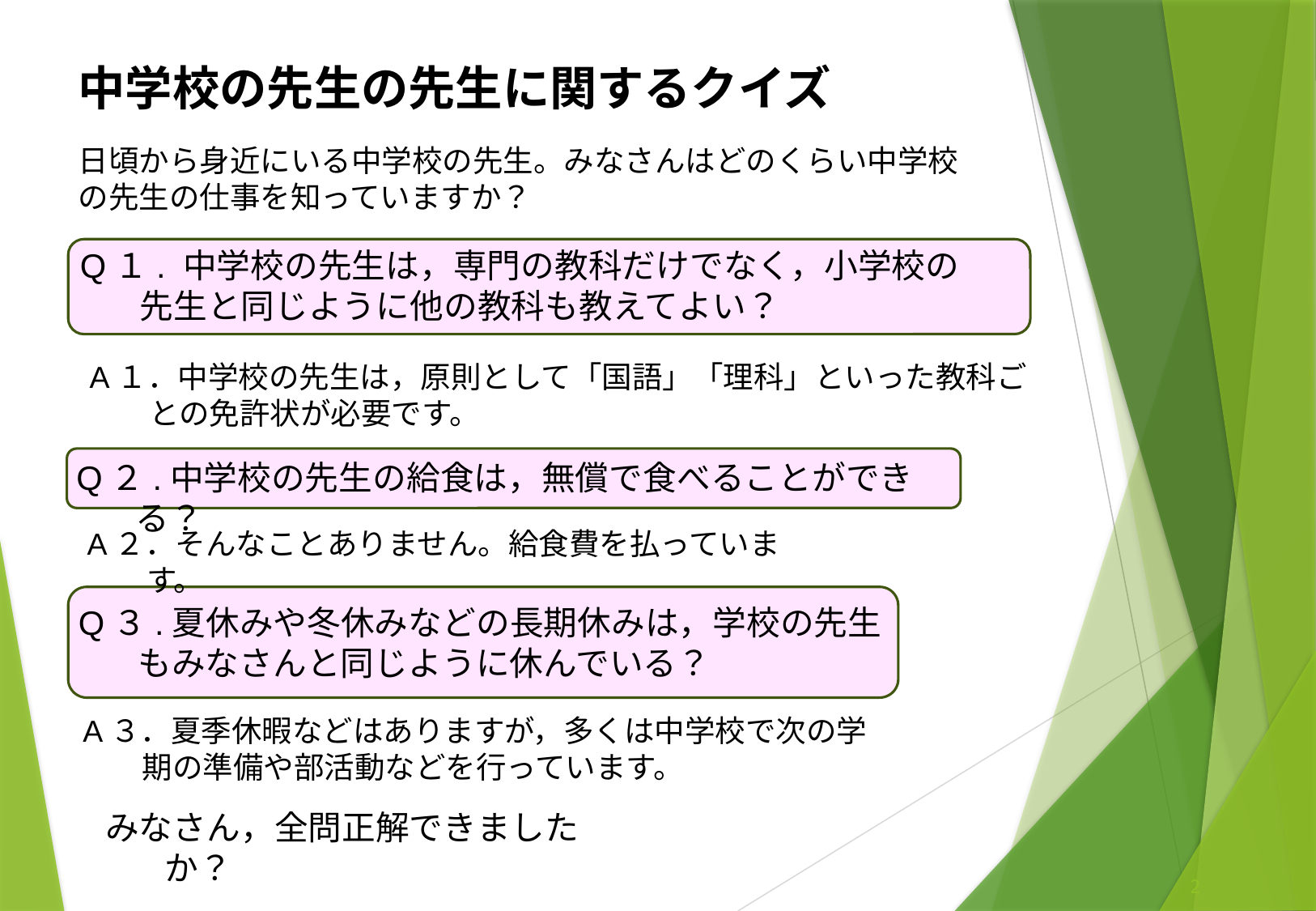

中学校の先生の先生に関するクイズ
日頃から身近にいる中学校の先生。みなさんはどのくらい中学校の先生の仕事を知っていますか？
Q１. 中学校の先生は，専門の教科だけでなく，小学校の先生と同じように他の教科も教えてよい？

A１．中学校の先生は，原則として「国語」「理科」といった教科ごとの免許状が必要です。

Q２.中学校の先生の給食は，無償で食べることができる？
A２．そんなことありません。給食費を払っています。

Q３.夏休みや冬休みなどの長期休みは，学校の先生もみなさんと同じように休んでいる？
A３．夏季休暇などはありますが，多くは中学校で次の学期の準備や部活動などを行っています。
みなさん，全問正解できましたか？
2